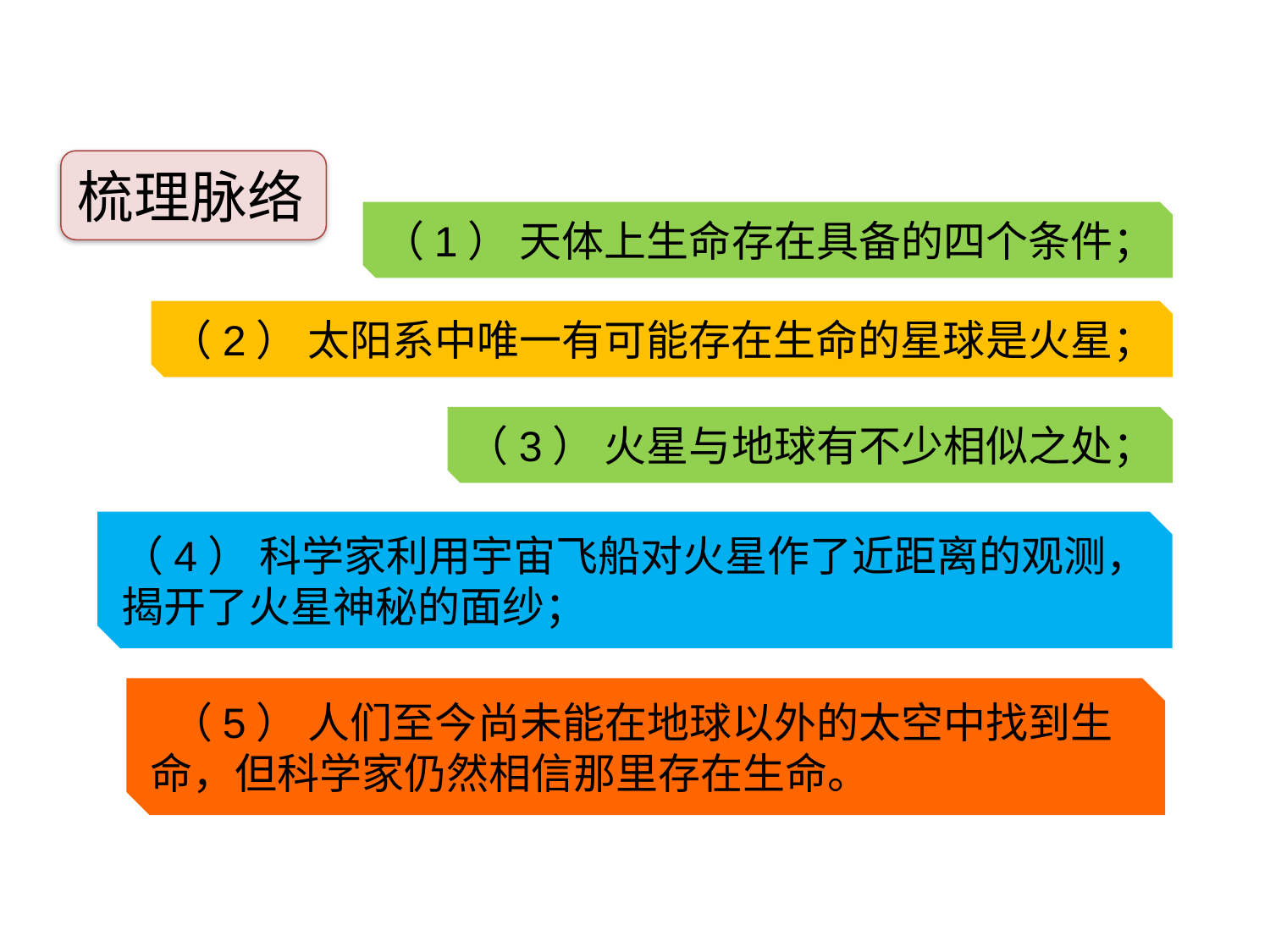

梳理脉络
（1） 天体上生命存在具备的四个条件；
（2） 太阳系中唯一有可能存在生命的星球是火星；
（3） 火星与地球有不少相似之处；
（4） 科学家利用宇宙飞船对火星作了近距离的观测，揭开了火星神秘的面纱；
 （5） 人们至今尚未能在地球以外的太空中找到生命，但科学家仍然相信那里存在生命。